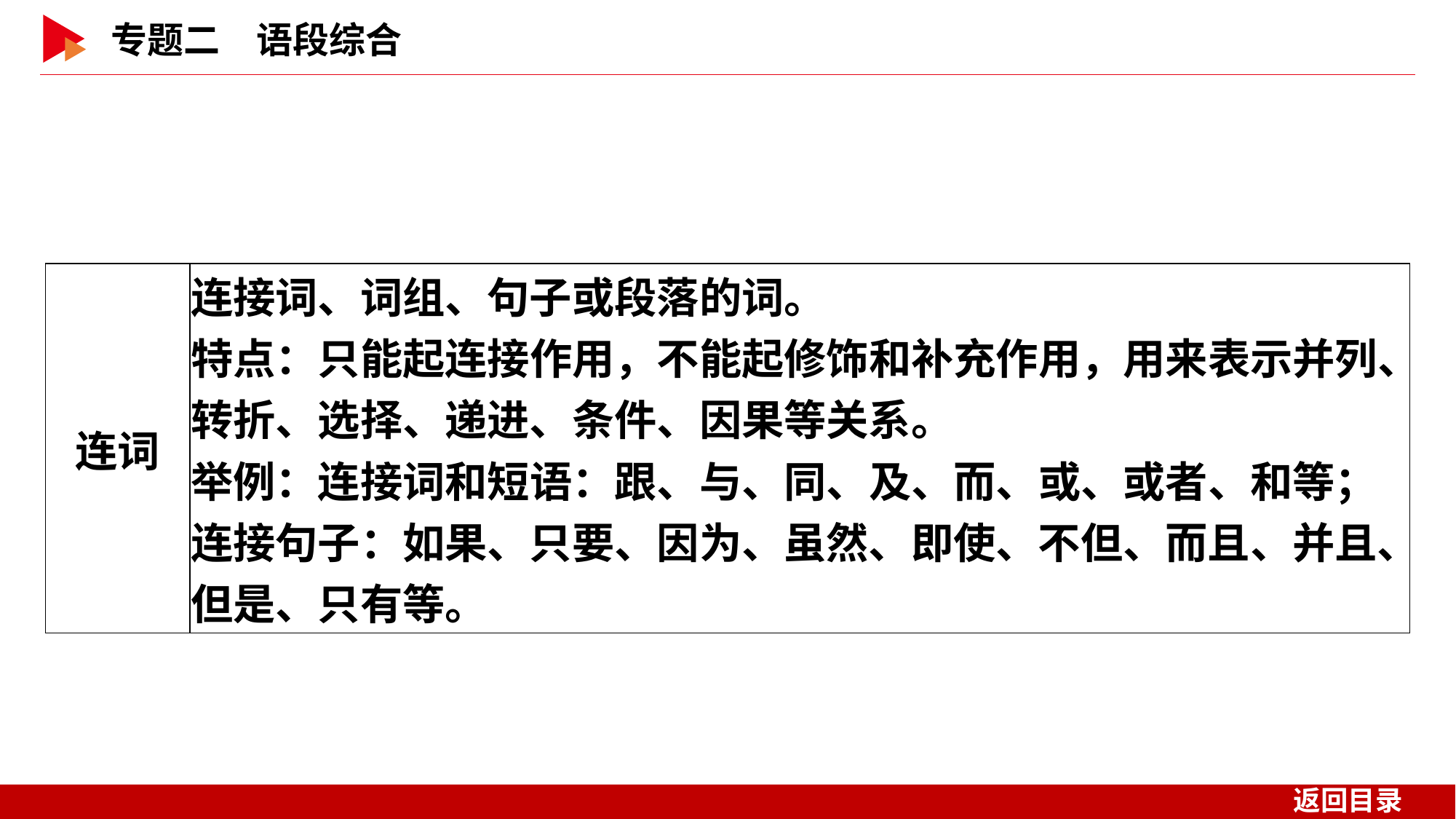

| 连词 | 连接词、词组、句子或段落的词。 特点：只能起连接作用，不能起修饰和补充作用，用来表示并列、转折、选择、递进、条件、因果等关系。 举例：连接词和短语：跟、与、同、及、而、或、或者、和等；连接句子：如果、只要、因为、虽然、即使、不但、而且、并且、但是、只有等。 |
| --- | --- |